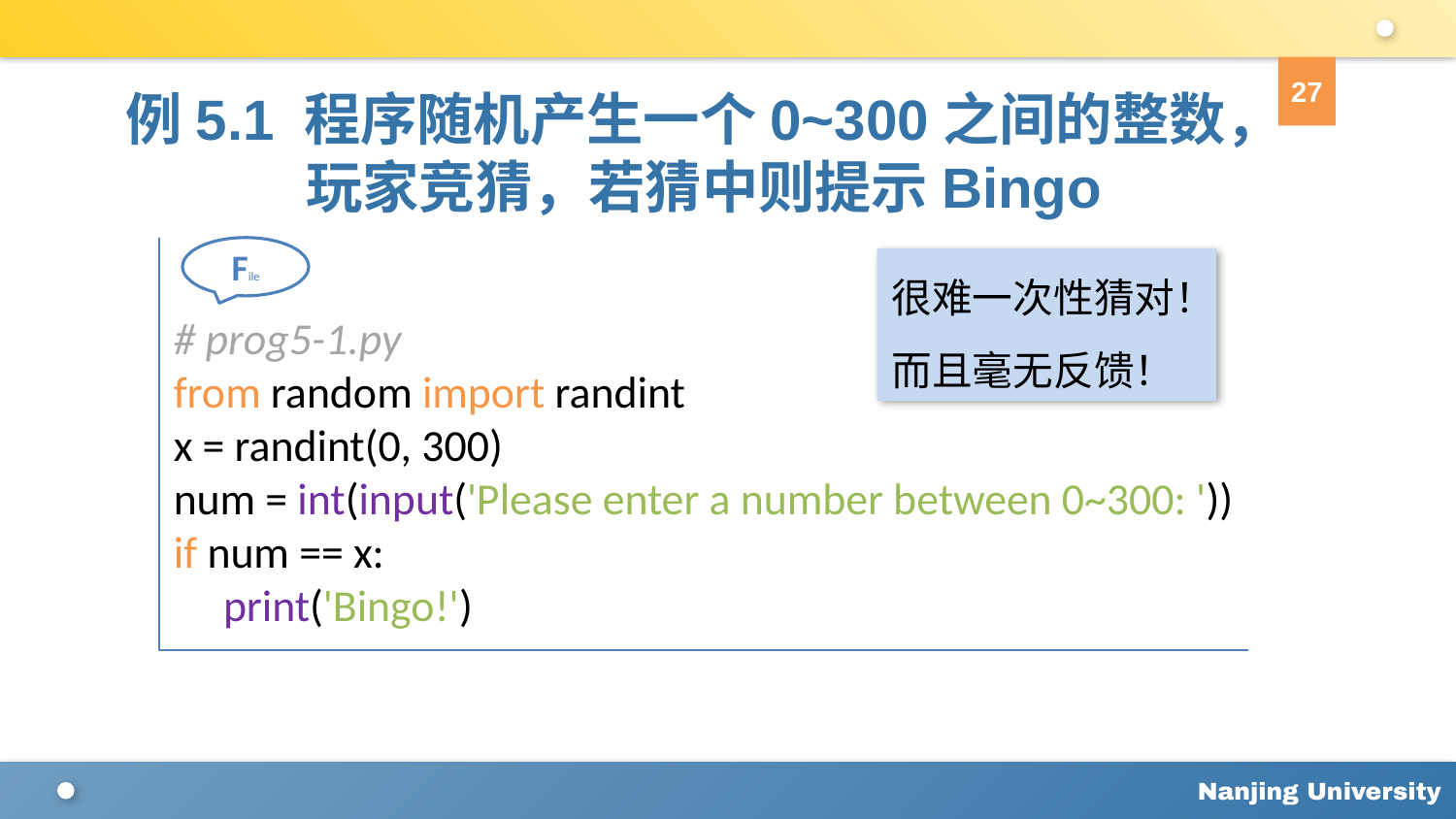

27
例5.1 程序随机产生一个0~300之间的整数，玩家竞猜，若猜中则提示Bingo

# prog5-1.py
from random import randint
x = randint(0, 300)
num = int(input('Please enter a number between 0~300: '))
if num == x:
     print('Bingo!')
File
很难一次性猜对！
而且毫无反馈！